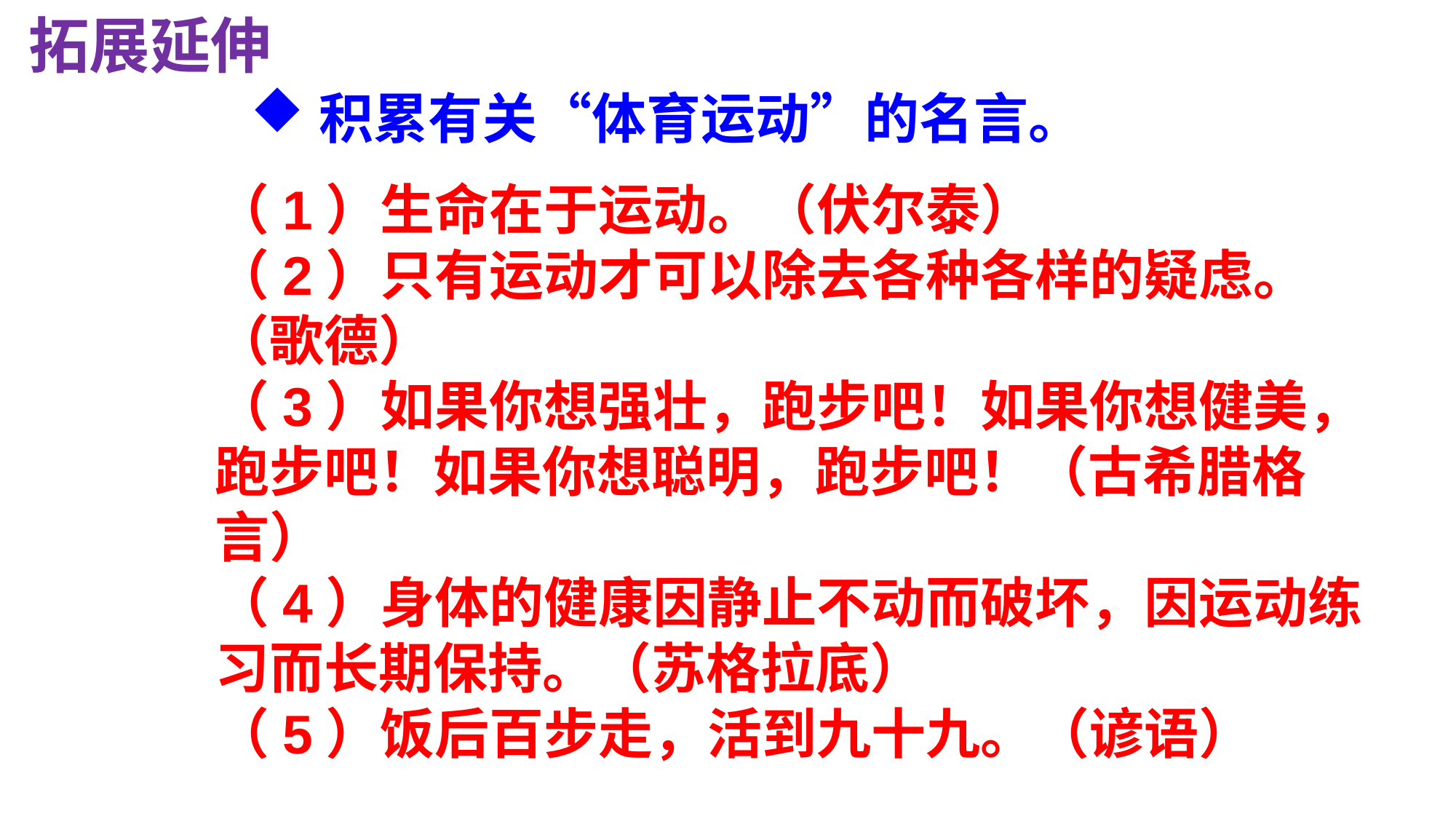

拓展延伸
积累有关“体育运动”的名言。
（1）生命在于运动。（伏尔泰）
（2）只有运动才可以除去各种各样的疑虑。（歌德）
（3）如果你想强壮，跑步吧！如果你想健美，跑步吧！如果你想聪明，跑步吧！（古希腊格言）
（4）身体的健康因静止不动而破坏，因运动练习而长期保持。（苏格拉底）
（5）饭后百步走，活到九十九。（谚语）